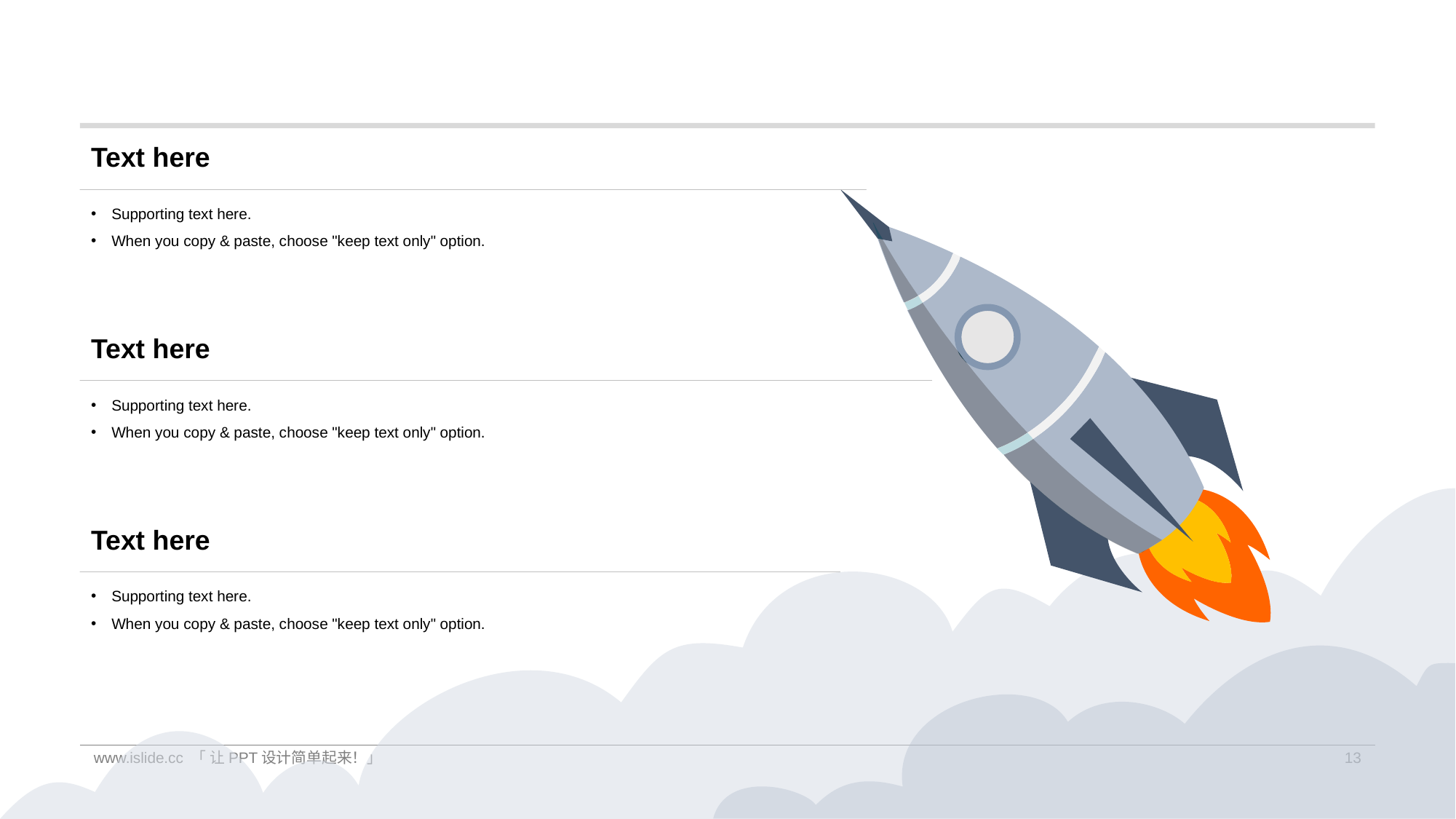

#
Text here

Supporting text here.
When you copy & paste, choose "keep text only" option.

Text here

Supporting text here.
When you copy & paste, choose "keep text only" option.

Text here

Supporting text here.
When you copy & paste, choose "keep text only" option.

www.islide.cc 「 让PPT设计简单起来！」
13